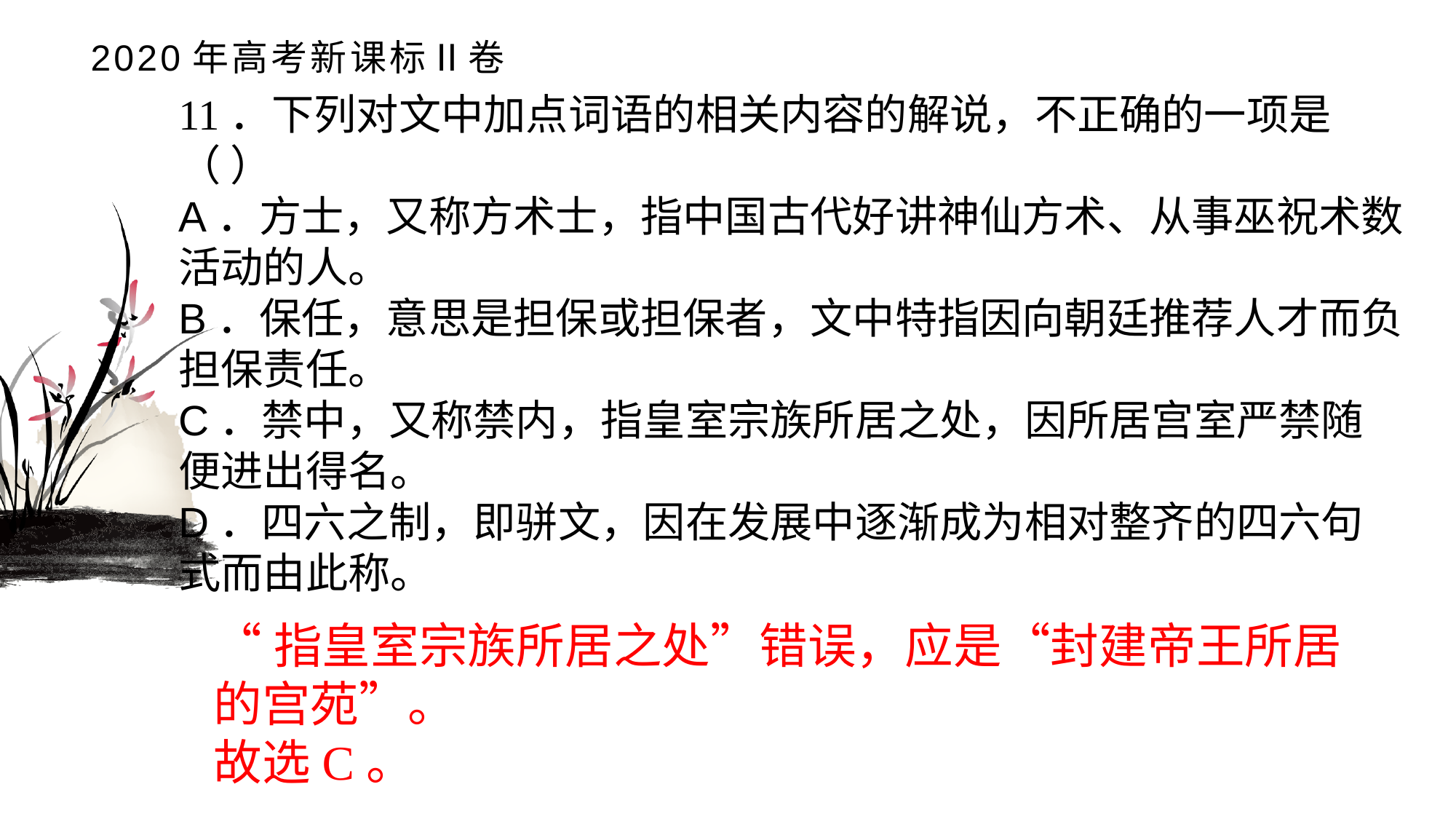

# 2020年高考新课标Ⅱ卷
11．下列对文中加点词语的相关内容的解说，不正确的一项是（ ）A．方士，又称方术士，指中国古代好讲神仙方术、从事巫祝术数活动的人。B．保任，意思是担保或担保者，文中特指因向朝廷推荐人才而负担保责任。C．禁中，又称禁内，指皇室宗族所居之处，因所居宫室严禁随便进出得名。D．四六之制，即骈文，因在发展中逐渐成为相对整齐的四六句式而由此称。
“指皇室宗族所居之处”错误，应是“封建帝王所居的宫苑”。故选C。